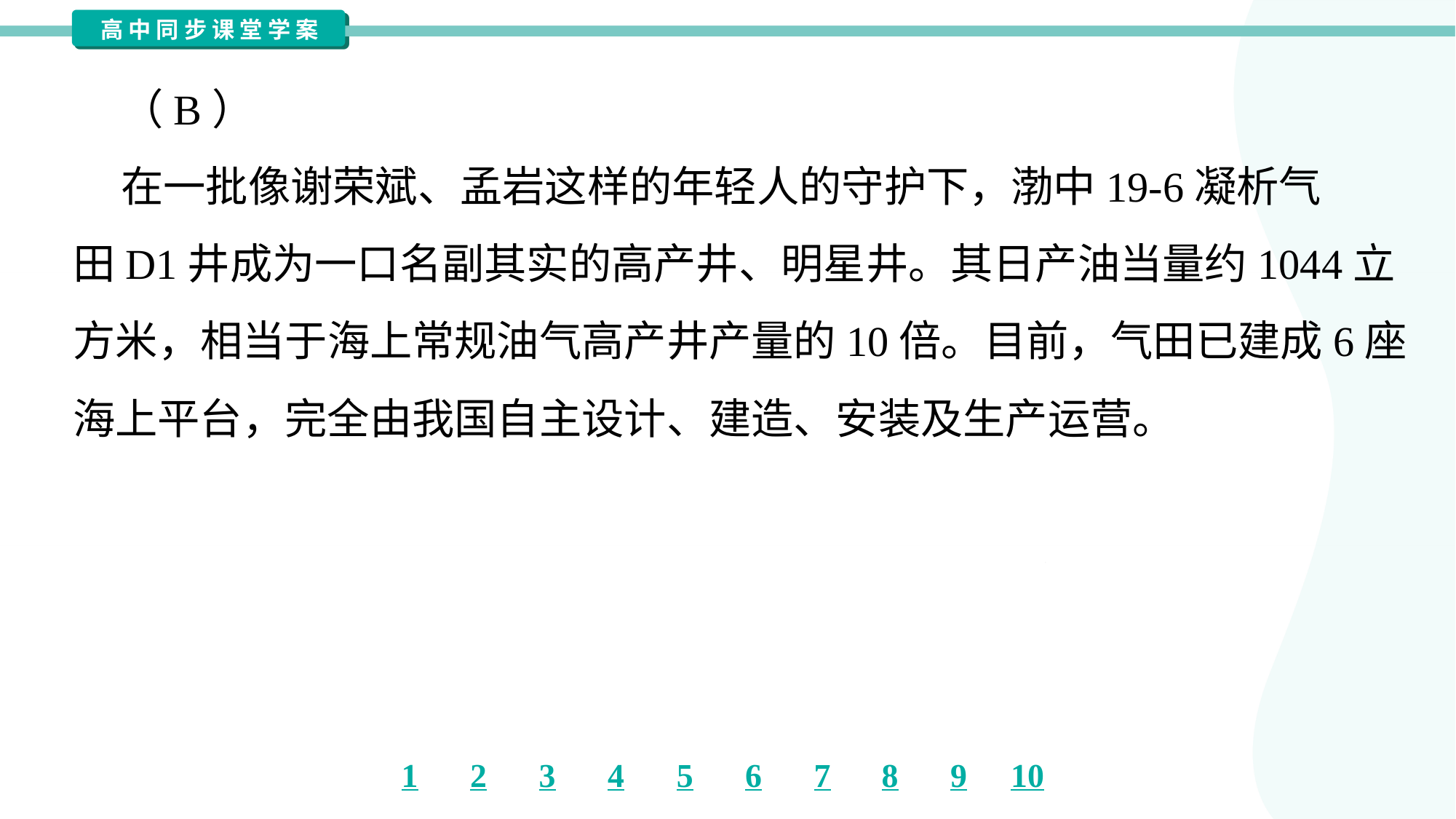

（B）
    在一批像谢荣斌、孟岩这样的年轻人的守护下，渤中19-6凝析气
田D1井成为一口名副其实的高产井、明星井。其日产油当量约1044立
方米，相当于海上常规油气高产井产量的10倍。目前，气田已建成6座
海上平台，完全由我国自主设计、建造、安装及生产运营。